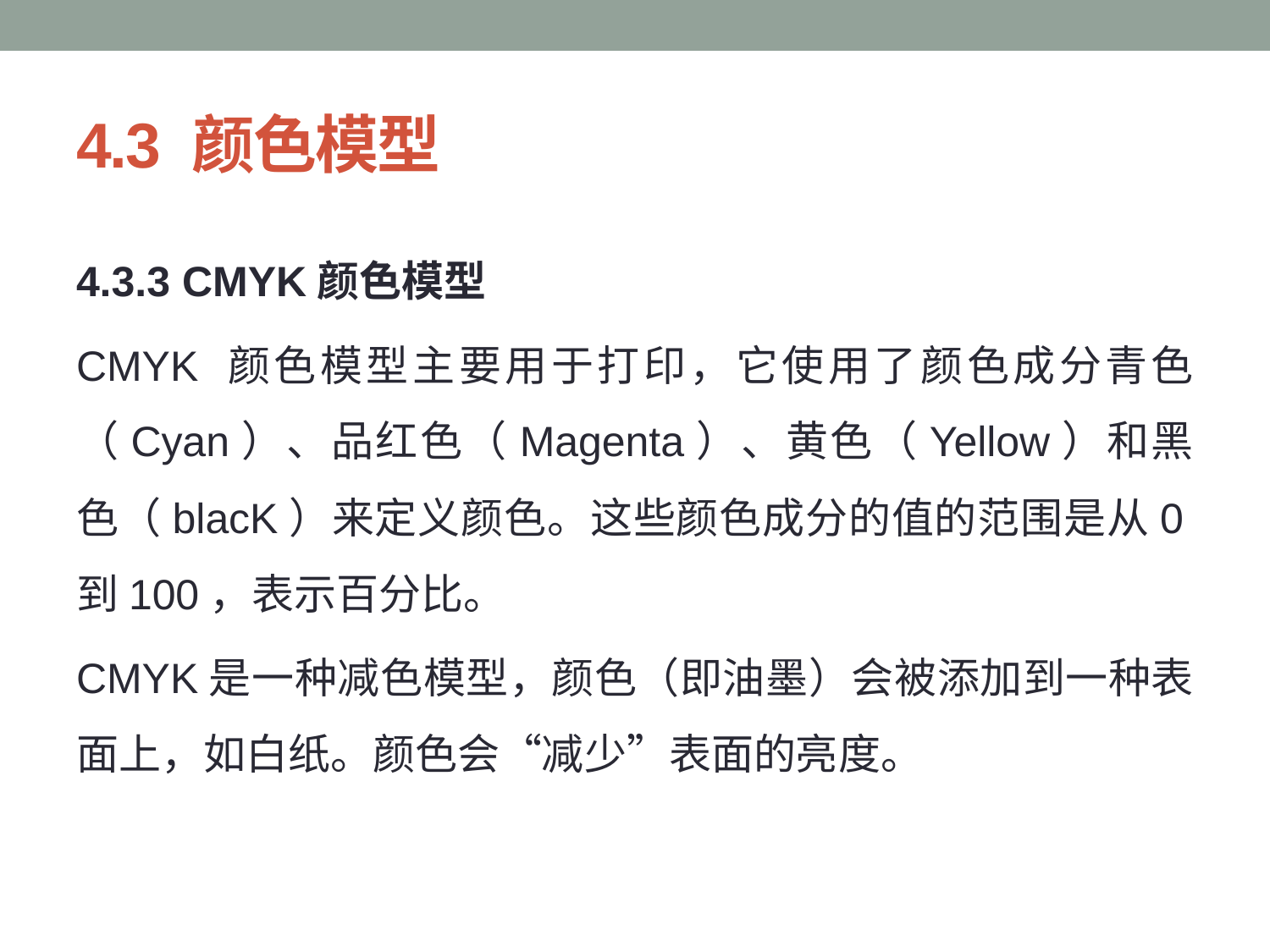

# 4.3 颜色模型
4.3.3 CMYK颜色模型
CMYK 颜色模型主要用于打印，它使用了颜色成分青色（Cyan）、品红色（Magenta）、黄色（Yellow）和黑色（blacK）来定义颜色。这些颜色成分的值的范围是从0到100，表示百分比。
CMYK是一种减色模型，颜色（即油墨）会被添加到一种表面上，如白纸。颜色会“减少”表面的亮度。